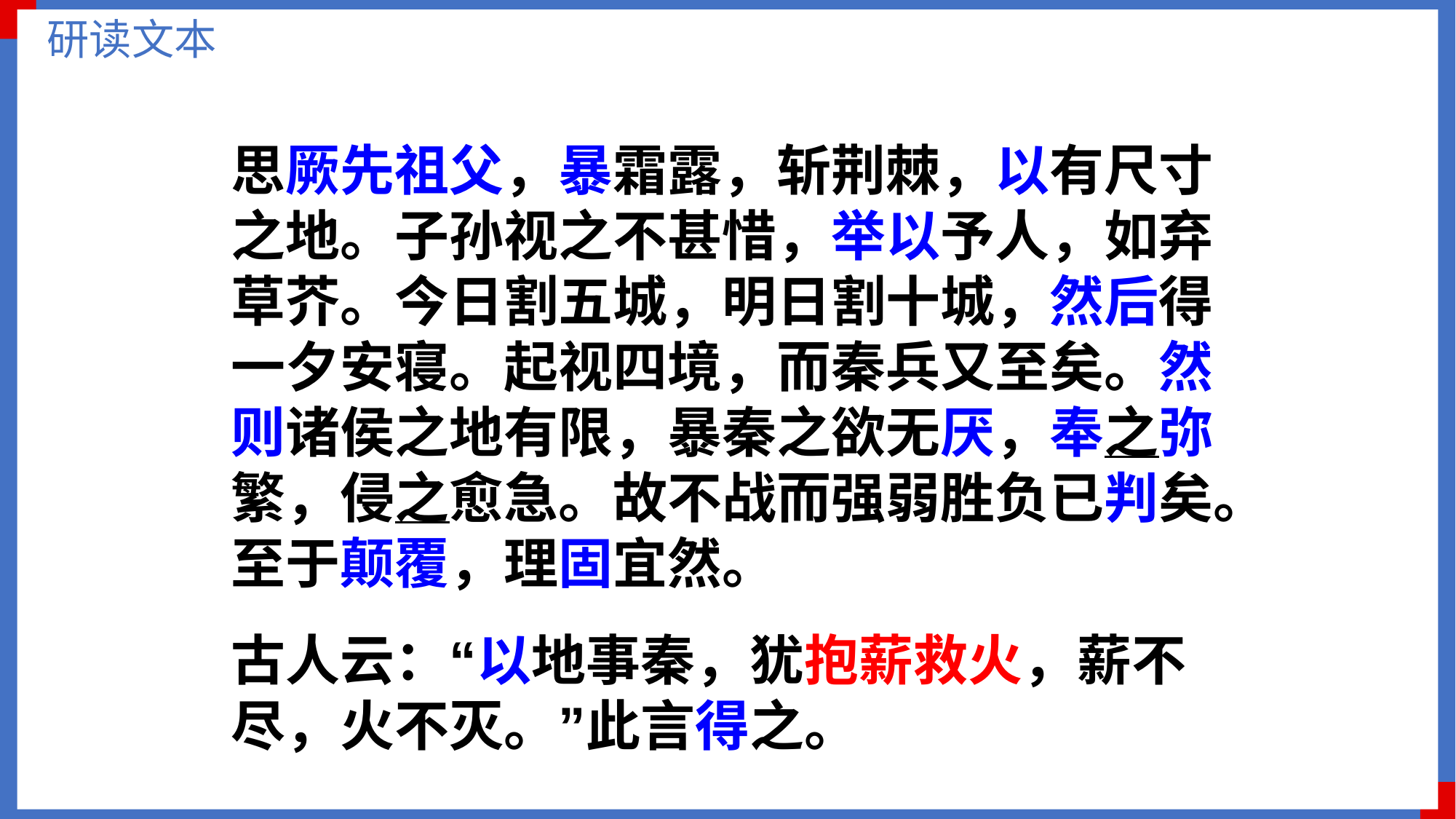

研读文本
思厥先祖父，暴霜露，斩荆棘，以有尺寸之地。子孙视之不甚惜，举以予人，如弃草芥。今日割五城，明日割十城，然后得一夕安寝。起视四境，而秦兵又至矣。然则诸侯之地有限，暴秦之欲无厌，奉之弥繁，侵之愈急。故不战而强弱胜负已判矣。至于颠覆，理固宜然。

古人云：“以地事秦，犹抱薪救火，薪不尽，火不灭。”此言得之。